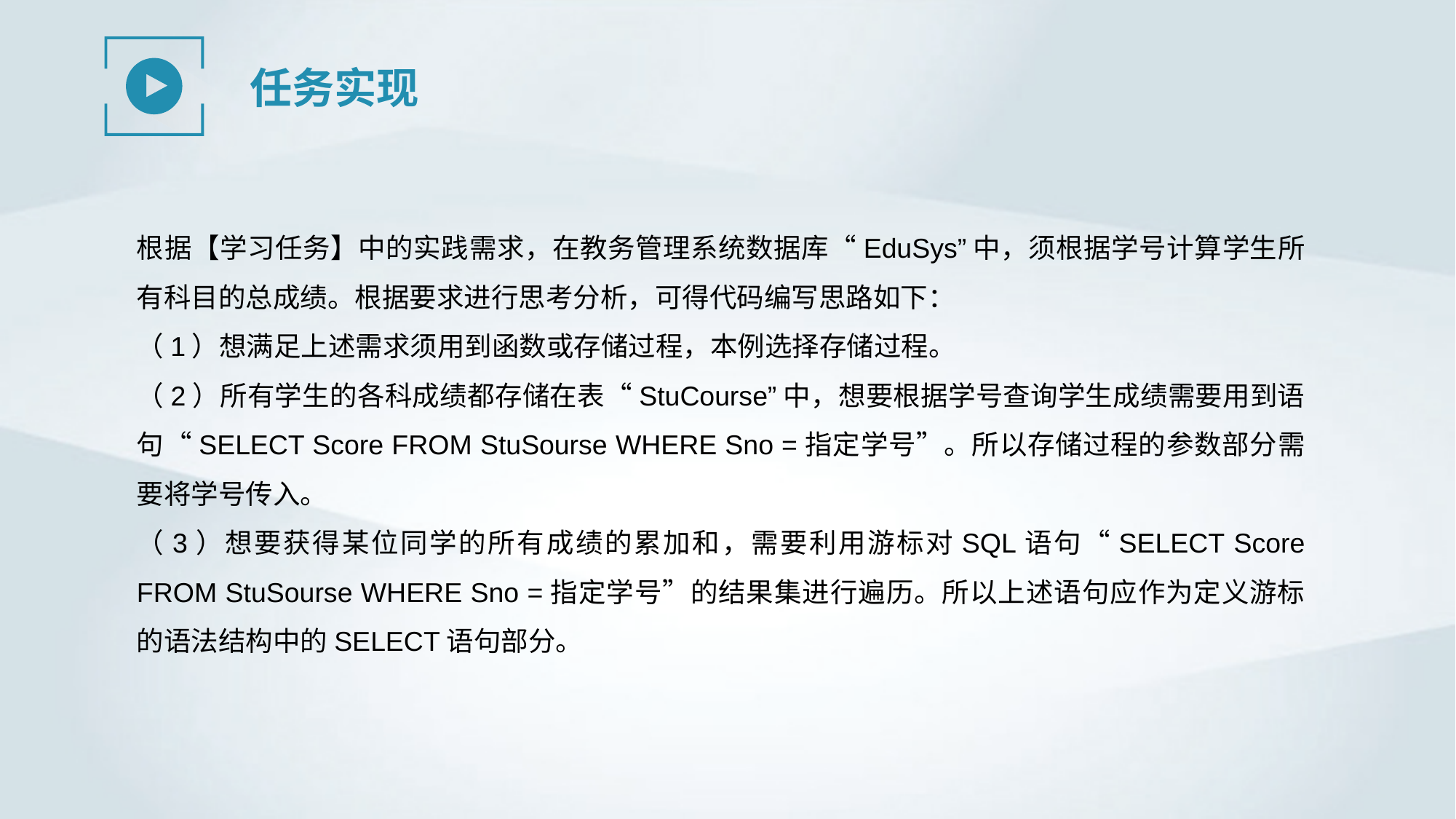

任务实现
根据【学习任务】中的实践需求，在教务管理系统数据库“EduSys”中，须根据学号计算学生所有科目的总成绩。根据要求进行思考分析，可得代码编写思路如下：
（1）想满足上述需求须用到函数或存储过程，本例选择存储过程。
（2）所有学生的各科成绩都存储在表“StuCourse”中，想要根据学号查询学生成绩需要用到语句“SELECT Score FROM StuSourse WHERE Sno =指定学号”。所以存储过程的参数部分需要将学号传入。
（3）想要获得某位同学的所有成绩的累加和，需要利用游标对SQL语句“SELECT Score FROM StuSourse WHERE Sno =指定学号”的结果集进行遍历。所以上述语句应作为定义游标的语法结构中的SELECT语句部分。